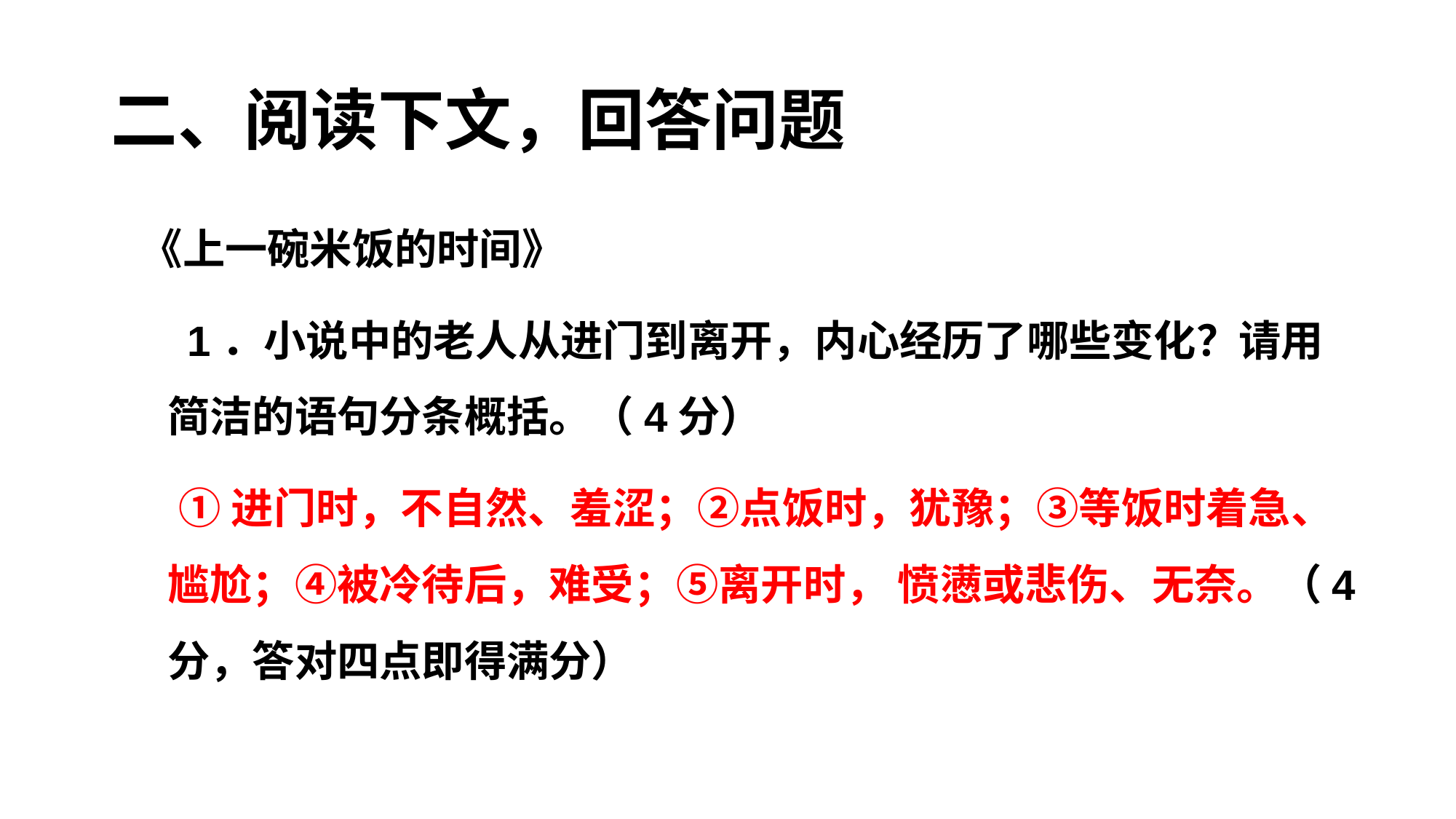

# 二、阅读下文，回答问题
《上一碗米饭的时间》
    1．小说中的老人从进门到离开，内心经历了哪些变化？请用简洁的语句分条概括。（4分）
    ①进门时，不自然、羞涩；②点饭时，犹豫；③等饭时着急、尴尬；④被冷待后，难受；⑤离开时， 愤懑或悲伤、无奈。（4分，答对四点即得满分）